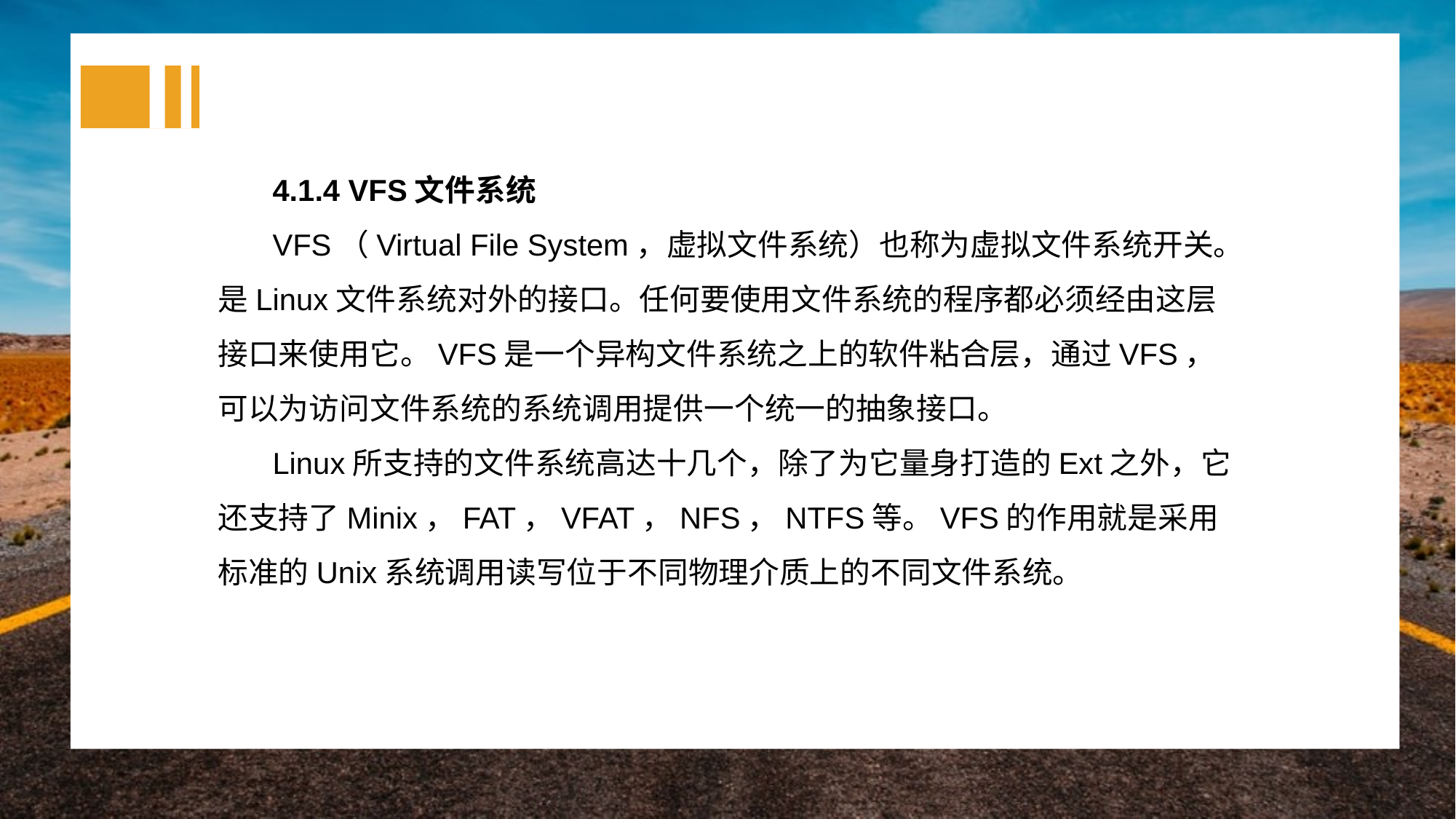

4.1.4 VFS文件系统
VFS（Virtual File System，虚拟文件系统）也称为虚拟文件系统开关。是Linux文件系统对外的接口。任何要使用文件系统的程序都必须经由这层接口来使用它。VFS是一个异构文件系统之上的软件粘合层，通过VFS，可以为访问文件系统的系统调用提供一个统一的抽象接口。
Linux所支持的文件系统高达十几个，除了为它量身打造的Ext之外，它还支持了Minix，FAT，VFAT，NFS，NTFS等。VFS的作用就是采用标准的Unix系统调用读写位于不同物理介质上的不同文件系统。